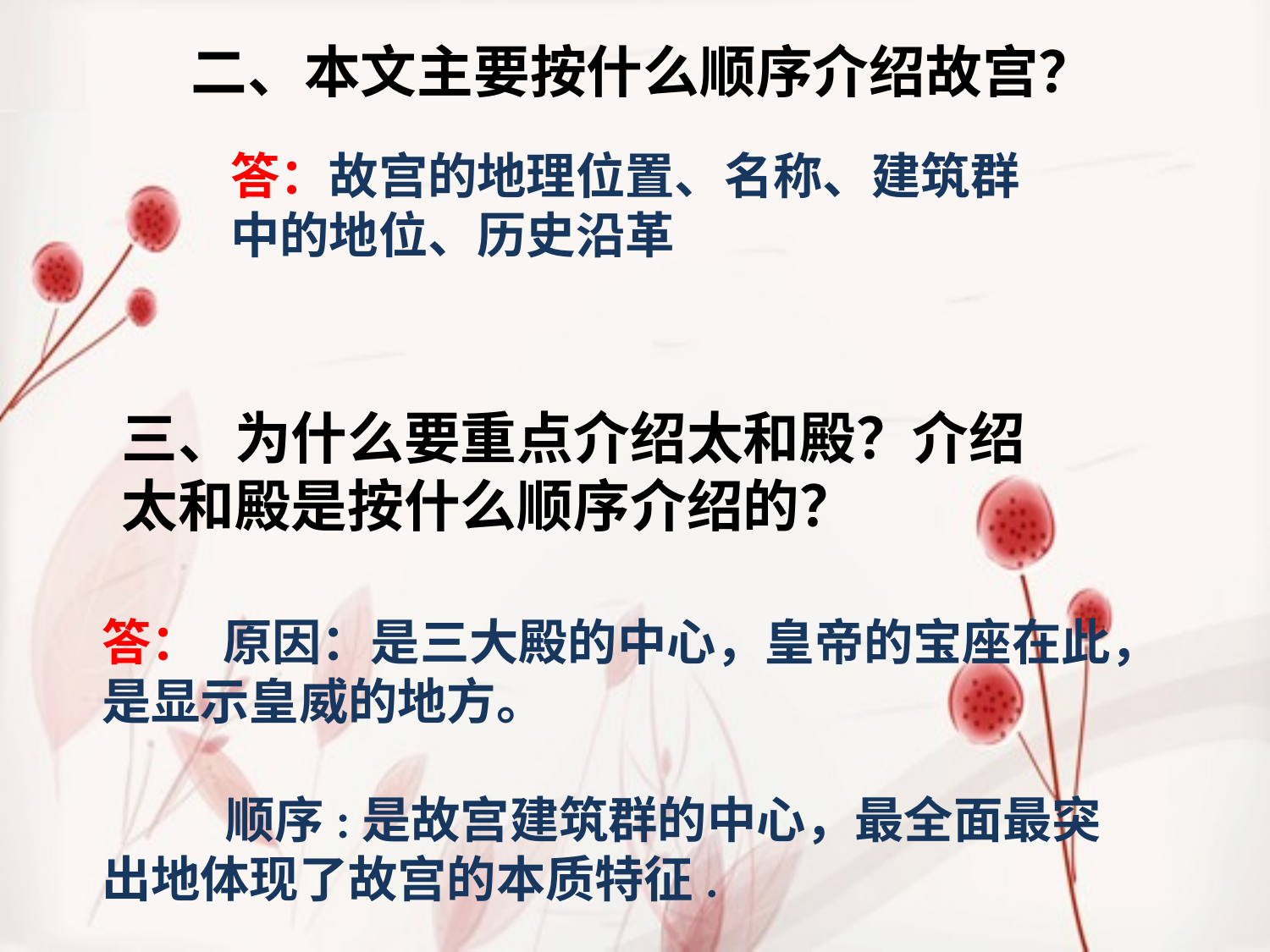

二、本文主要按什么顺序介绍故宫？
答：故宫的地理位置、名称、建筑群中的地位、历史沿革
三、为什么要重点介绍太和殿？介绍太和殿是按什么顺序介绍的？
答：  原因：是三大殿的中心，皇帝的宝座在此，是显示皇威的地方。

          顺序:是故宫建筑群的中心，最全面最突出地体现了故宫的本质特征.